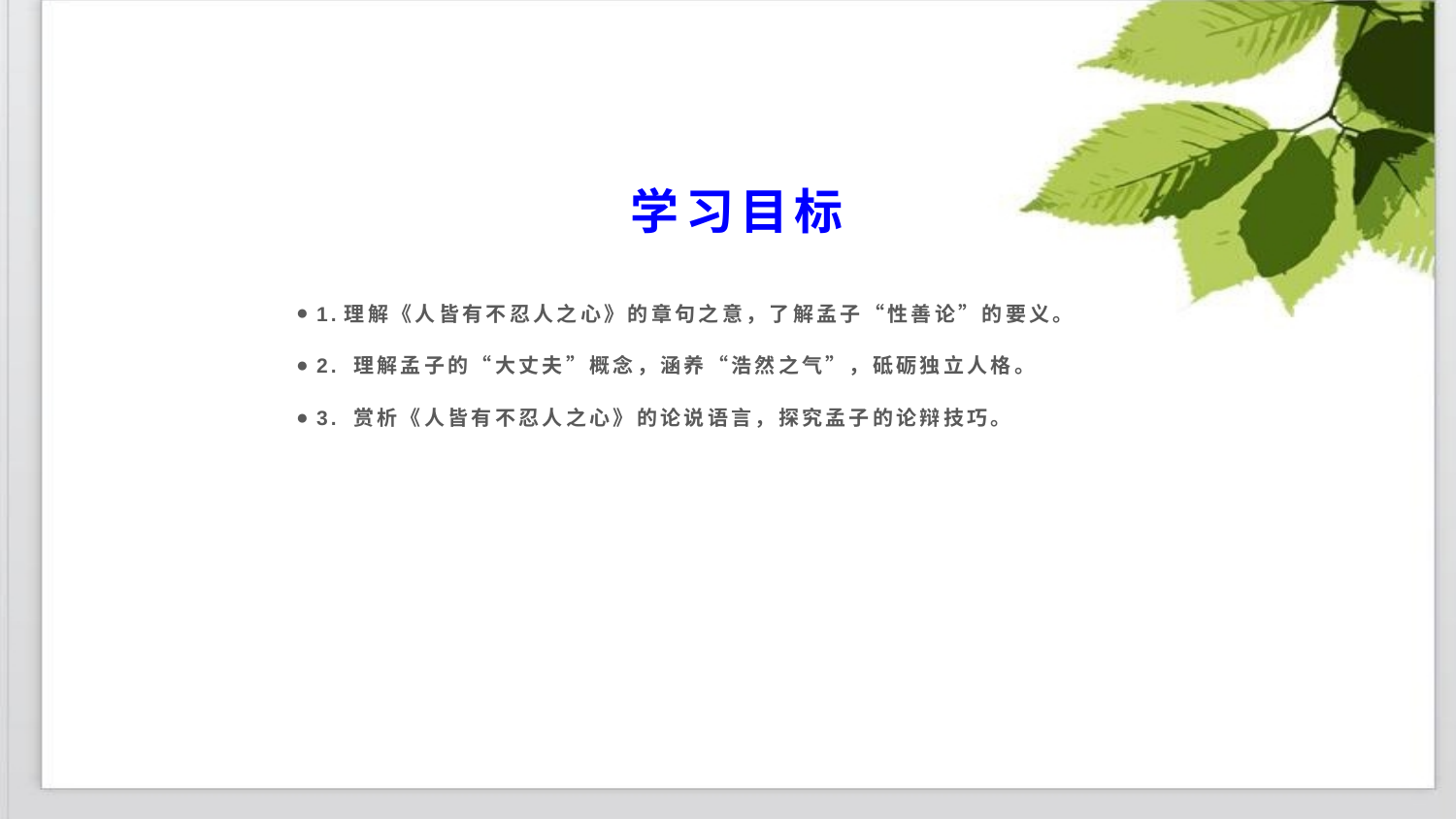

# 学习目标
1.理解《人皆有不忍人之心》的章句之意，了解孟子“性善论”的要义。
2. 理解孟子的“大丈夫”概念，涵养“浩然之气”，砥砺独立人格。
3. 赏析《人皆有不忍人之心》的论说语言，探究孟子的论辩技巧。

2